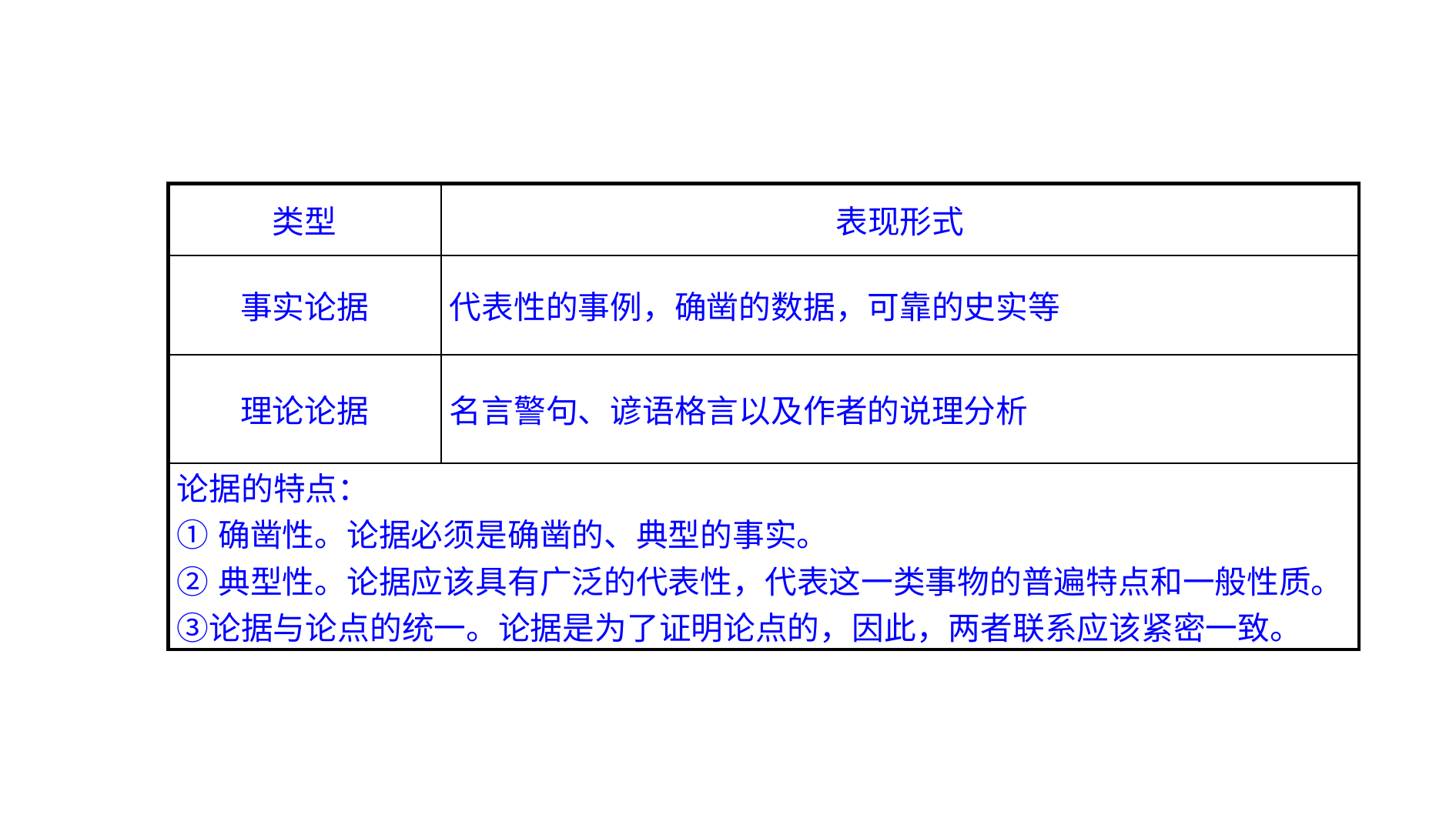

| 类型 | 表现形式 |
| --- | --- |
| 事实论据 | 代表性的事例，确凿的数据，可靠的史实等 |
| 理论论据 | 名言警句、谚语格言以及作者的说理分析 |
| 论据的特点： ①确凿性。论据必须是确凿的、典型的事实。 ②典型性。论据应该具有广泛的代表性，代表这一类事物的普遍特点和一般性质。③论据与论点的统一。论据是为了证明论点的，因此，两者联系应该紧密一致。 |  |